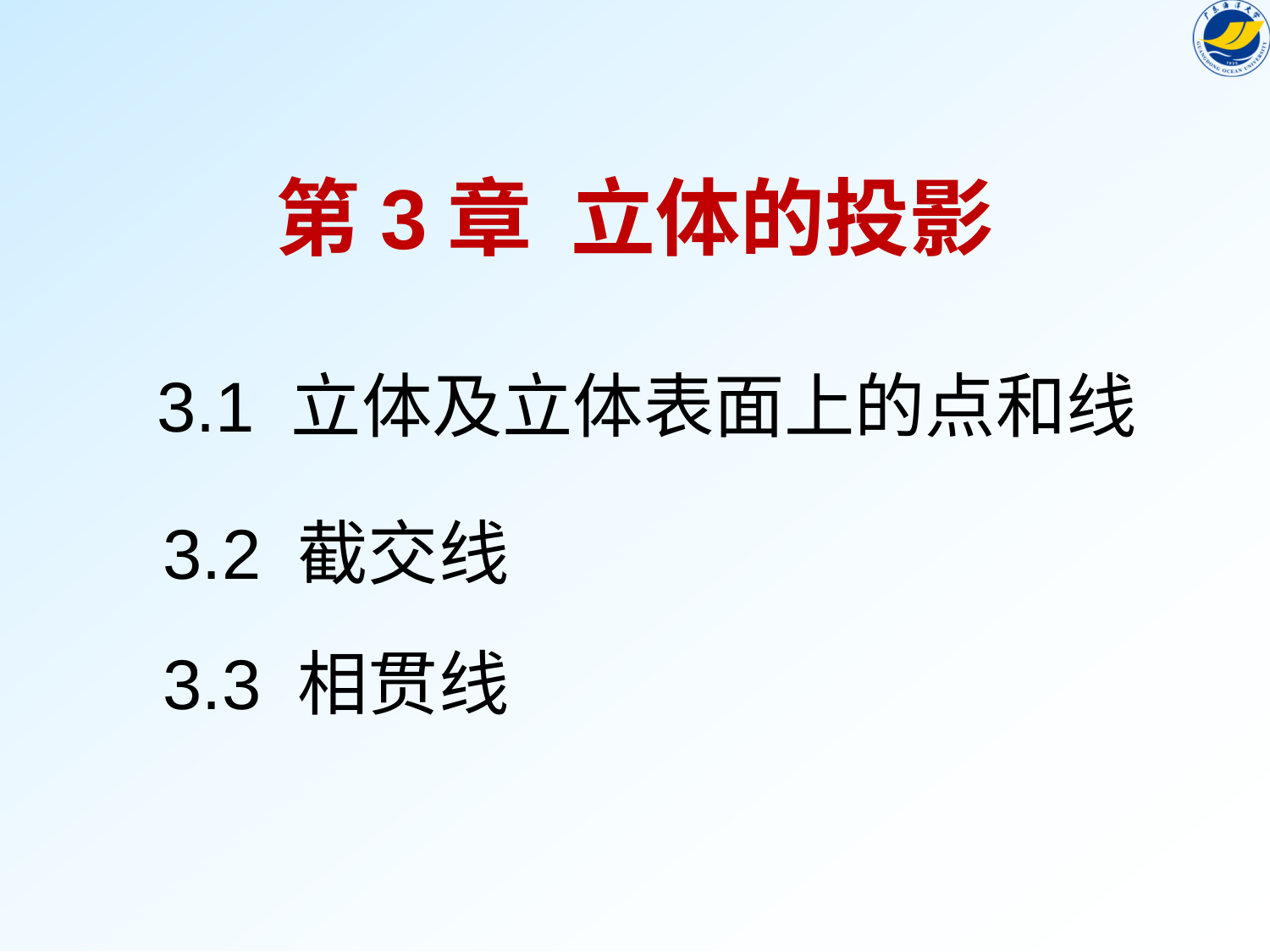

第3章  立体的投影
3.1 立体及立体表面上的点和线
3.2 截交线
3.3 相贯线